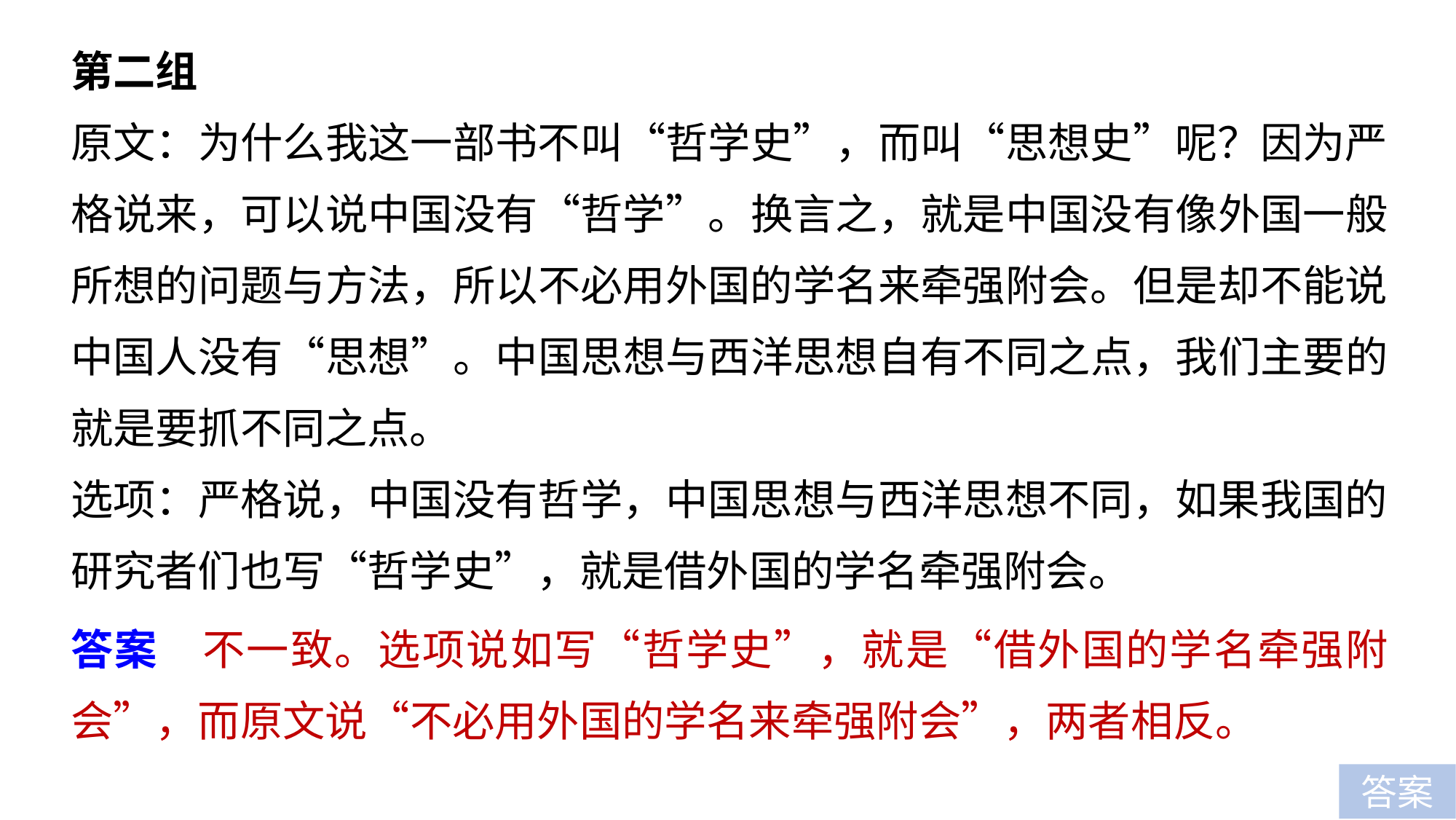

第二组
原文：为什么我这一部书不叫“哲学史”，而叫“思想史”呢？因为严格说来，可以说中国没有“哲学”。换言之，就是中国没有像外国一般所想的问题与方法，所以不必用外国的学名来牵强附会。但是却不能说中国人没有“思想”。中国思想与西洋思想自有不同之点，我们主要的就是要抓不同之点。
选项：严格说，中国没有哲学，中国思想与西洋思想不同，如果我国的研究者们也写“哲学史”，就是借外国的学名牵强附会。
答案　不一致。选项说如写“哲学史”，就是“借外国的学名牵强附会”，而原文说“不必用外国的学名来牵强附会”，两者相反。
答案